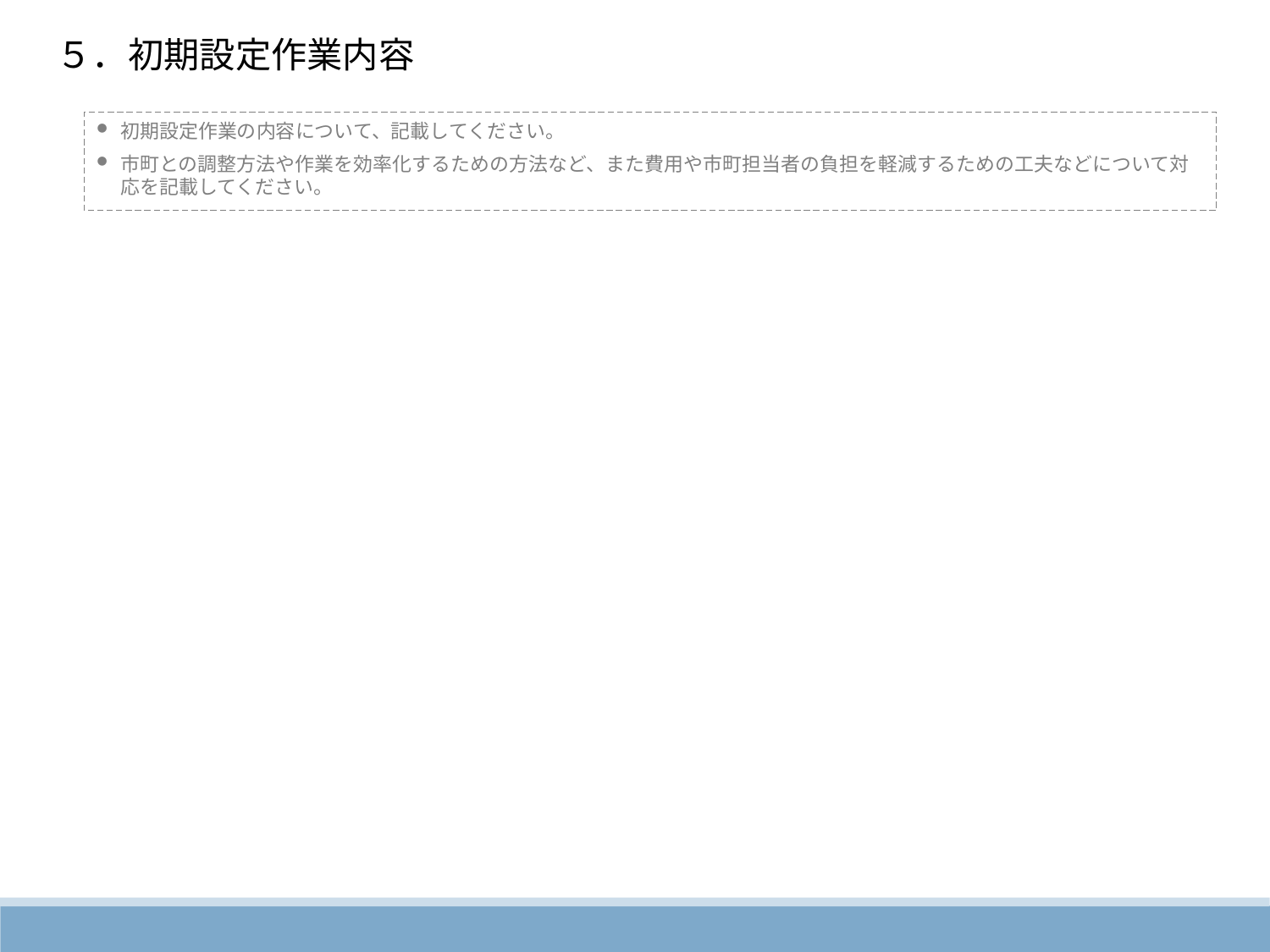

５．初期設定作業内容
初期設定作業の内容について、記載してください。
市町との調整方法や作業を効率化するための方法など、また費用や市町担当者の負担を軽減するための工夫などについて対応を記載してください。